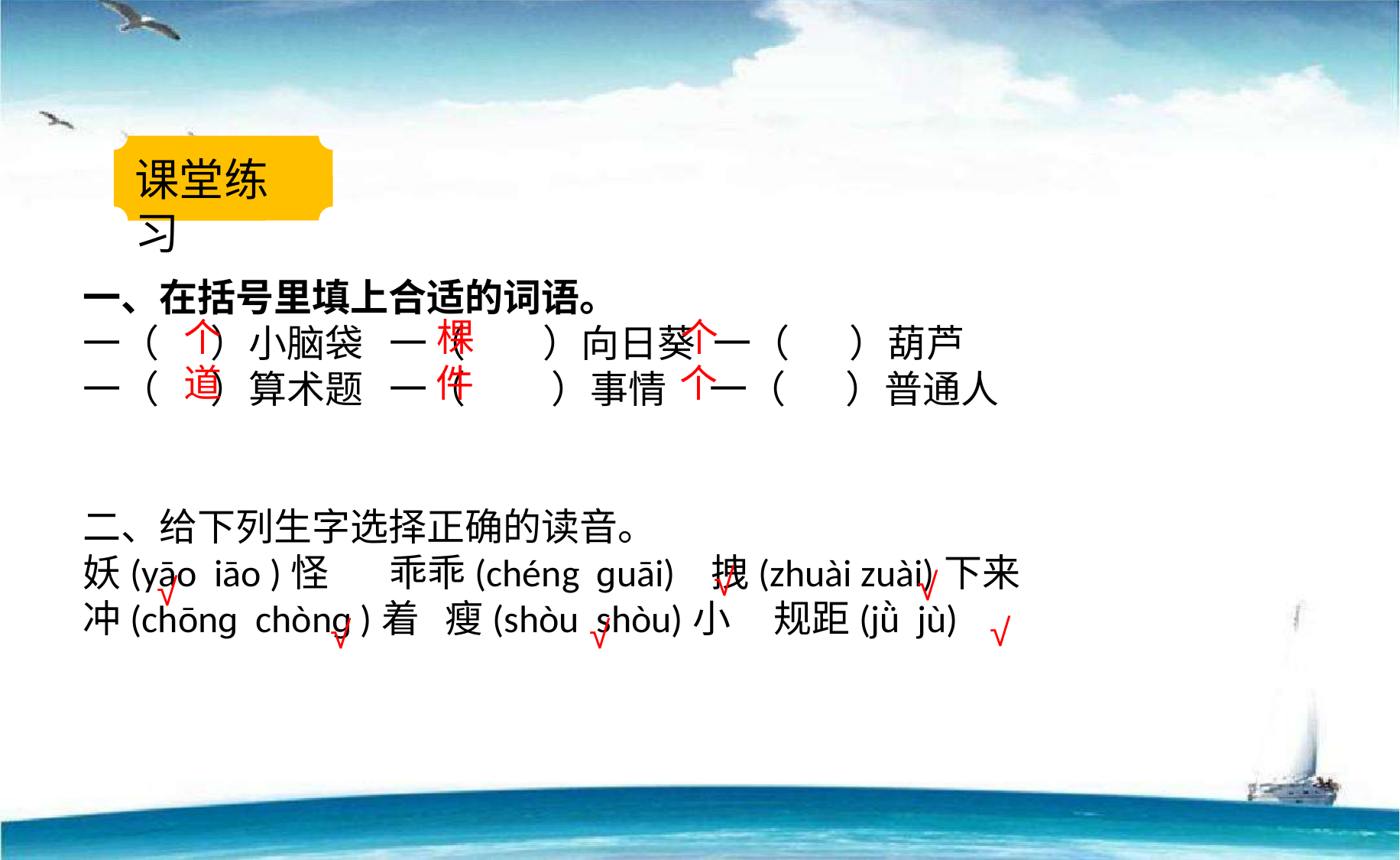

课堂练习
一、在括号里填上合适的词语。
一（      ）小脑袋   一（         ）向日葵  一（       ）葫芦
一（      ）算术题   一（          ）事情     一（       ）普通人

二、给下列生字选择正确的读音。
妖(yāo  iāo )怪       乖乖(chéng  ɡuāi)   拽(zhuài zuài)下来
冲(chōnɡ  chònɡ )着   瘦(shòu  shòu)小     规距(jǜ  jù)
个                         棵                        个
道                         件                        个
√
√
√
√
√
√